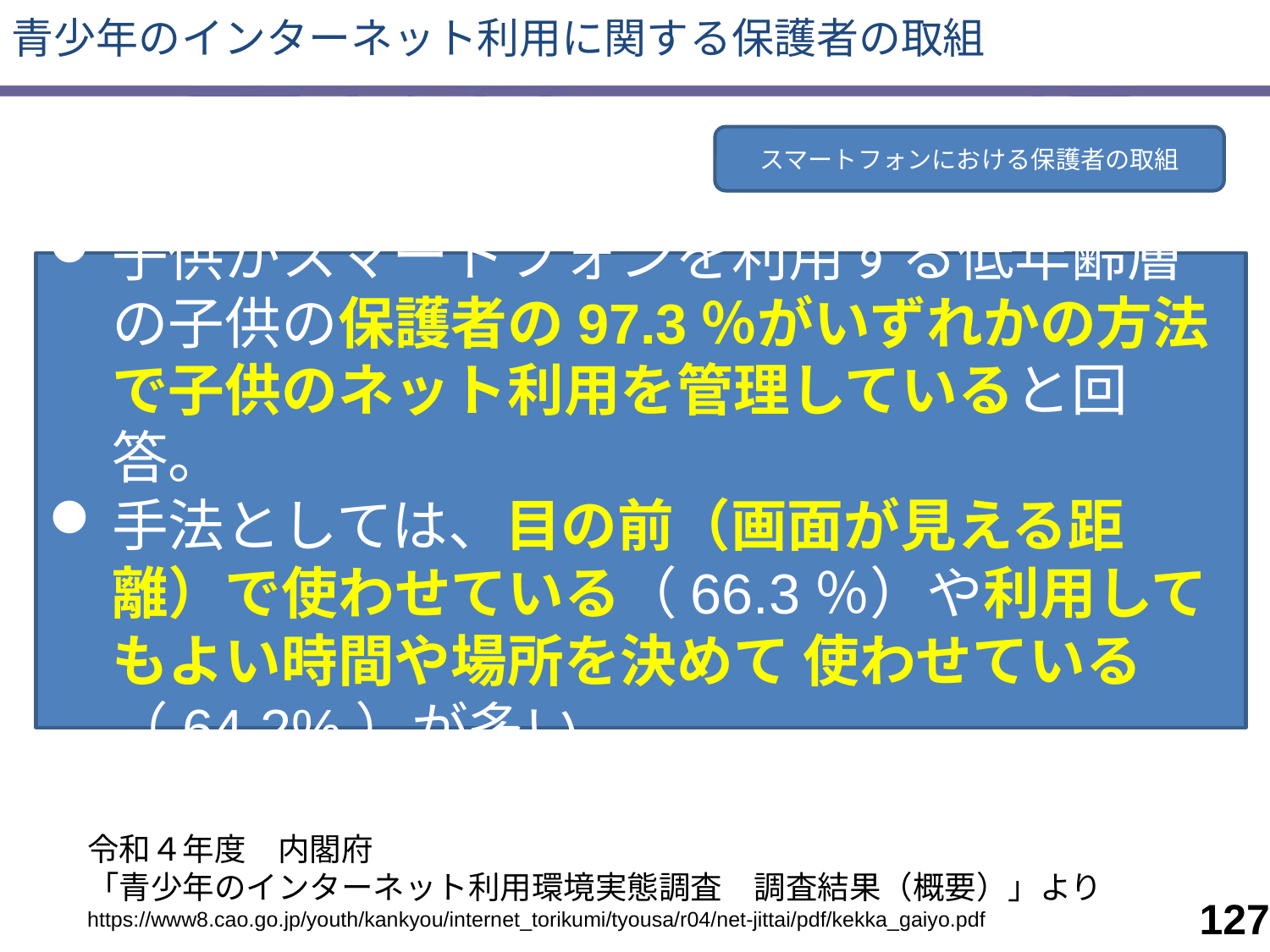

青少年のインターネット利用に関する保護者の取組
スマートフォンにおける保護者の取組
⼦供がスマートフォンを利⽤する低年齢層の⼦供の保護者の97.3％がいずれかの⽅法で⼦供のネット利⽤を管理していると回答。
⼿法としては、⽬の前（画⾯が⾒える距離）で使わせている（66.3％）や利⽤してもよい時間や場所を決めて 使わせている（64.2%）が多い。
令和４年度　内閣府
「青少年のインターネット利用環境実態調査　調査結果（概要）」より
https://www8.cao.go.jp/youth/kankyou/internet_torikumi/tyousa/r04/net-jittai/pdf/kekka_gaiyo.pdf
127